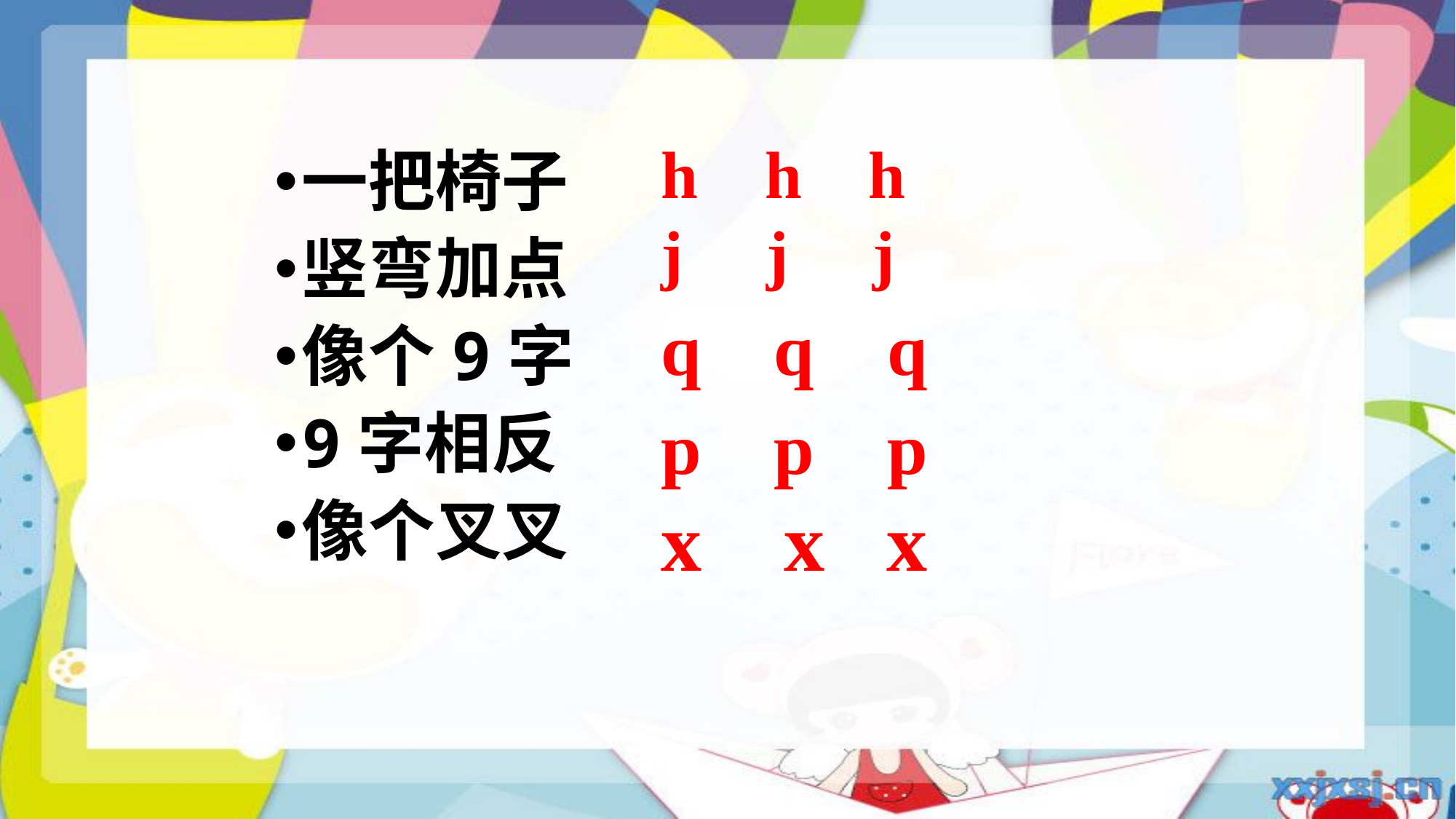

h    h    h
一把椅子
竖弯加点
像个9字
9字相反
像个叉叉

j     j     j
q    q    q
p    p    p
x    x   x